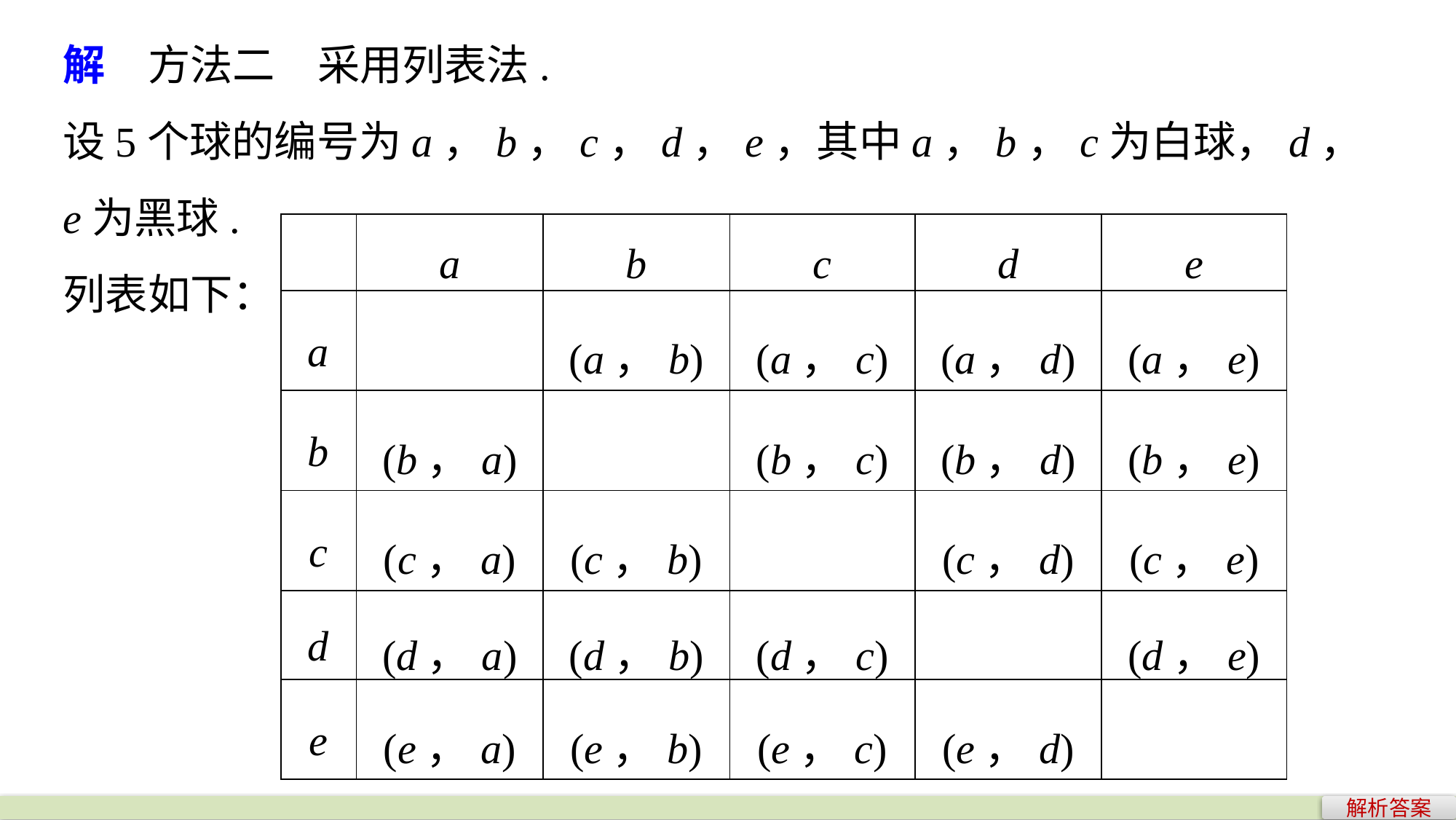

解　方法二　采用列表法.
设5个球的编号为a，b，c，d，e，其中a，b，c为白球，d，e为黑球.
列表如下：
|  | a | b | c | d | e |
| --- | --- | --- | --- | --- | --- |
| a |  | (a，b) | (a，c) | (a，d) | (a，e) |
| b | (b，a) |  | (b，c) | (b，d) | (b，e) |
| c | (c，a) | (c，b) |  | (c，d) | (c，e) |
| d | (d，a) | (d，b) | (d，c) |  | (d，e) |
| e | (e，a) | (e，b) | (e，c) | (e，d) |  |
解析答案